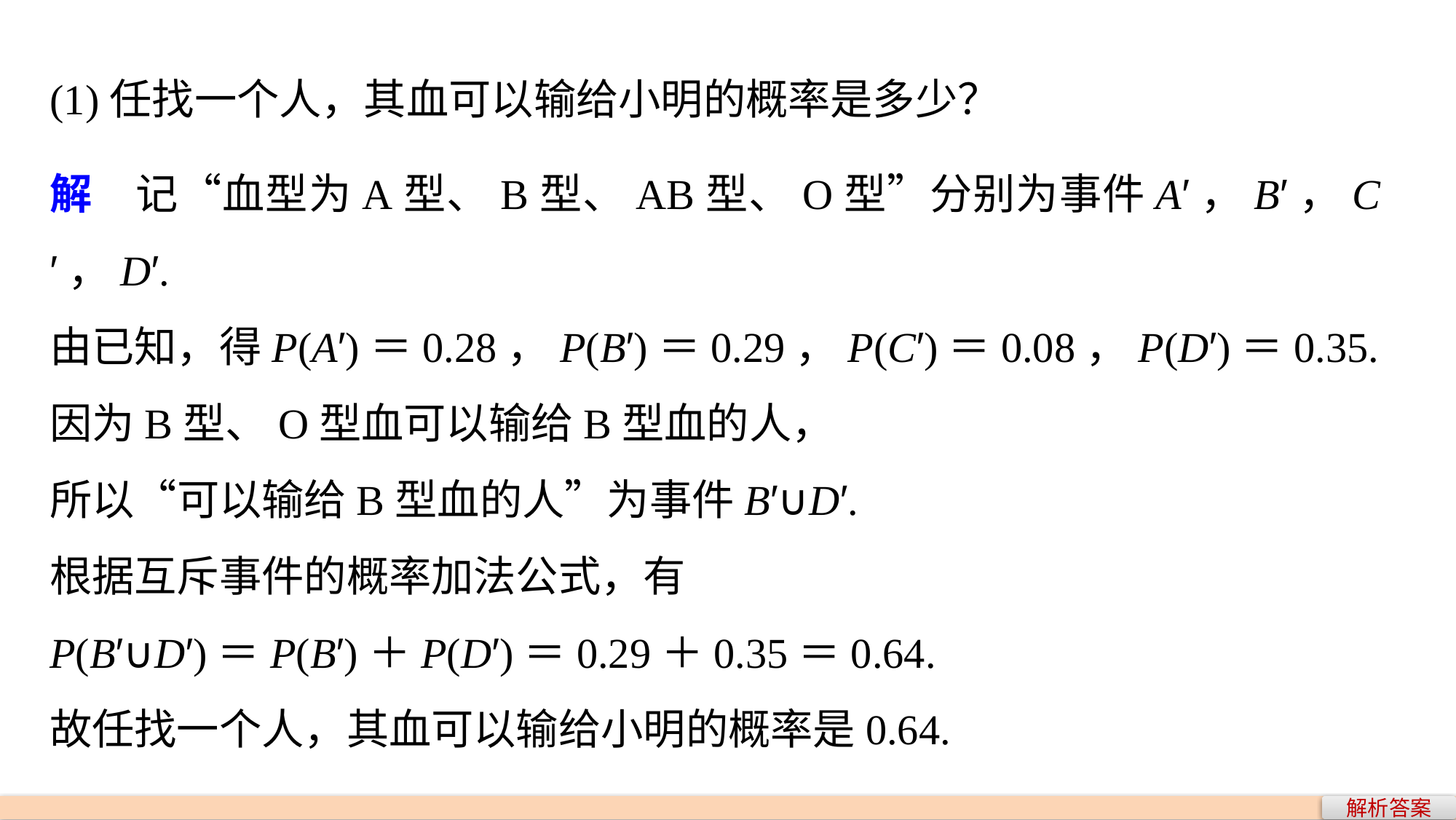

(1)任找一个人，其血可以输给小明的概率是多少？
解　记“血型为A型、B型、AB型、O型”分别为事件A′，B′，C′，D′.
由已知，得P(A′)＝0.28，P(B′)＝0.29，P(C′)＝0.08，P(D′)＝0.35.
因为B型、O型血可以输给B型血的人，
所以“可以输给B型血的人”为事件B′∪D′.
根据互斥事件的概率加法公式，有
P(B′∪D′)＝P(B′)＋P(D′)＝0.29＋0.35＝0.64.
故任找一个人，其血可以输给小明的概率是0.64.
解析答案